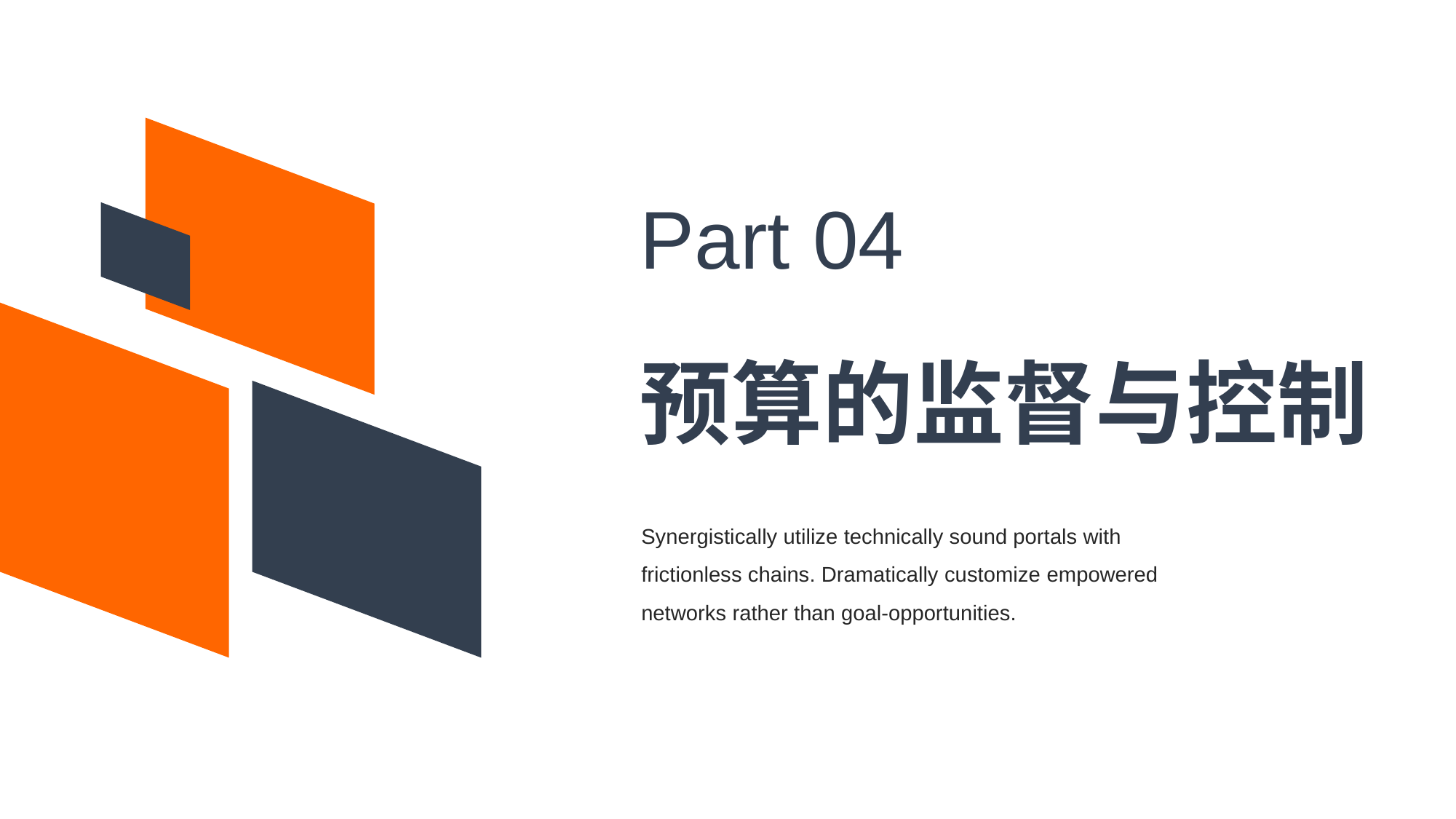

Part 04
预算的监督与控制
Synergistically utilize technically sound portals with frictionless chains. Dramatically customize empowered networks rather than goal-opportunities.